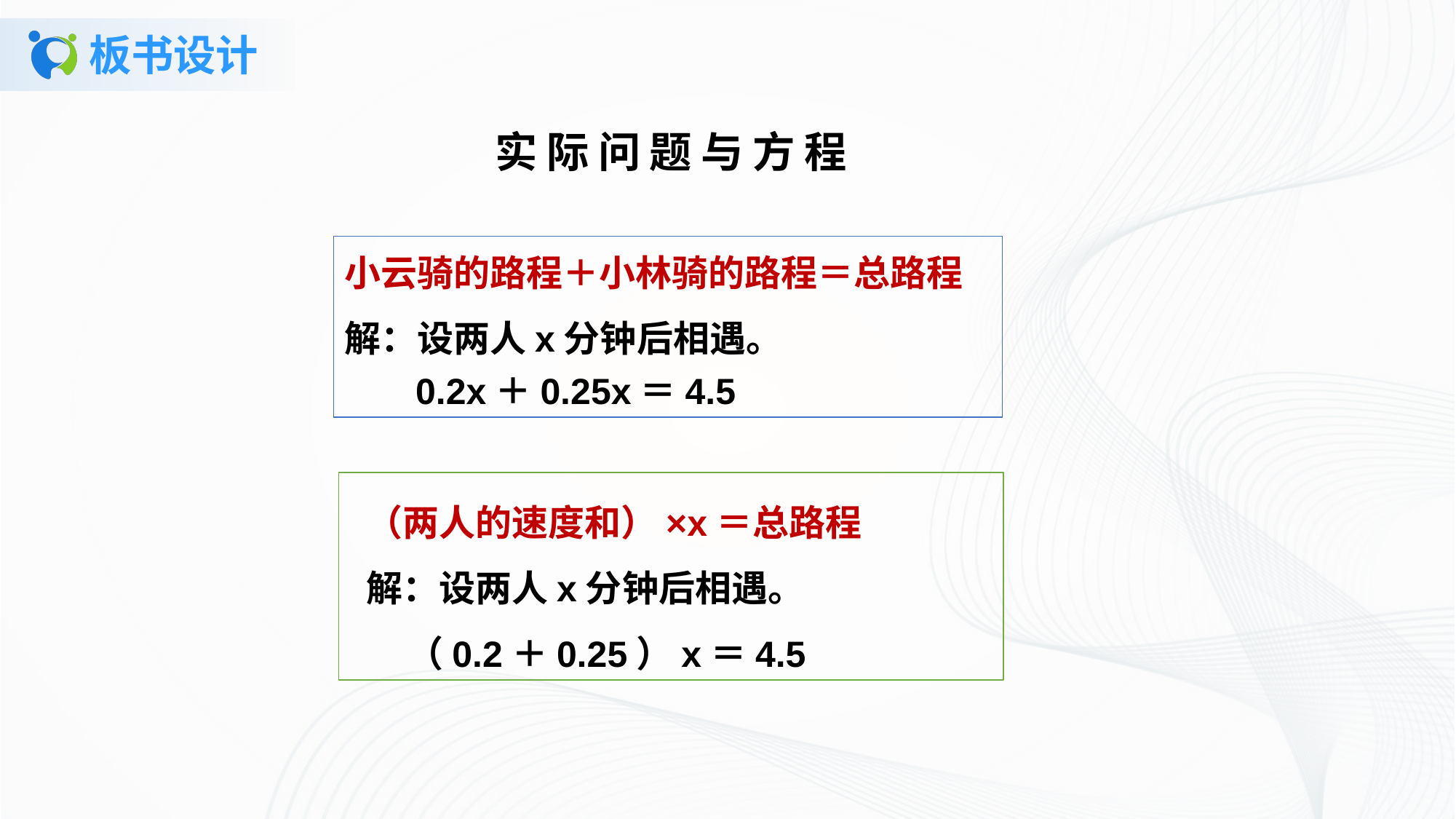

# 板书设计
实际问题与方程
小云骑的路程＋小林骑的路程＝总路程
解：设两人x分钟后相遇。
       0.2x＋0.25x＝4.5
 （两人的速度和）×x＝总路程
 解：设两人x分钟后相遇。
      （0.2＋0.25）x＝4.5